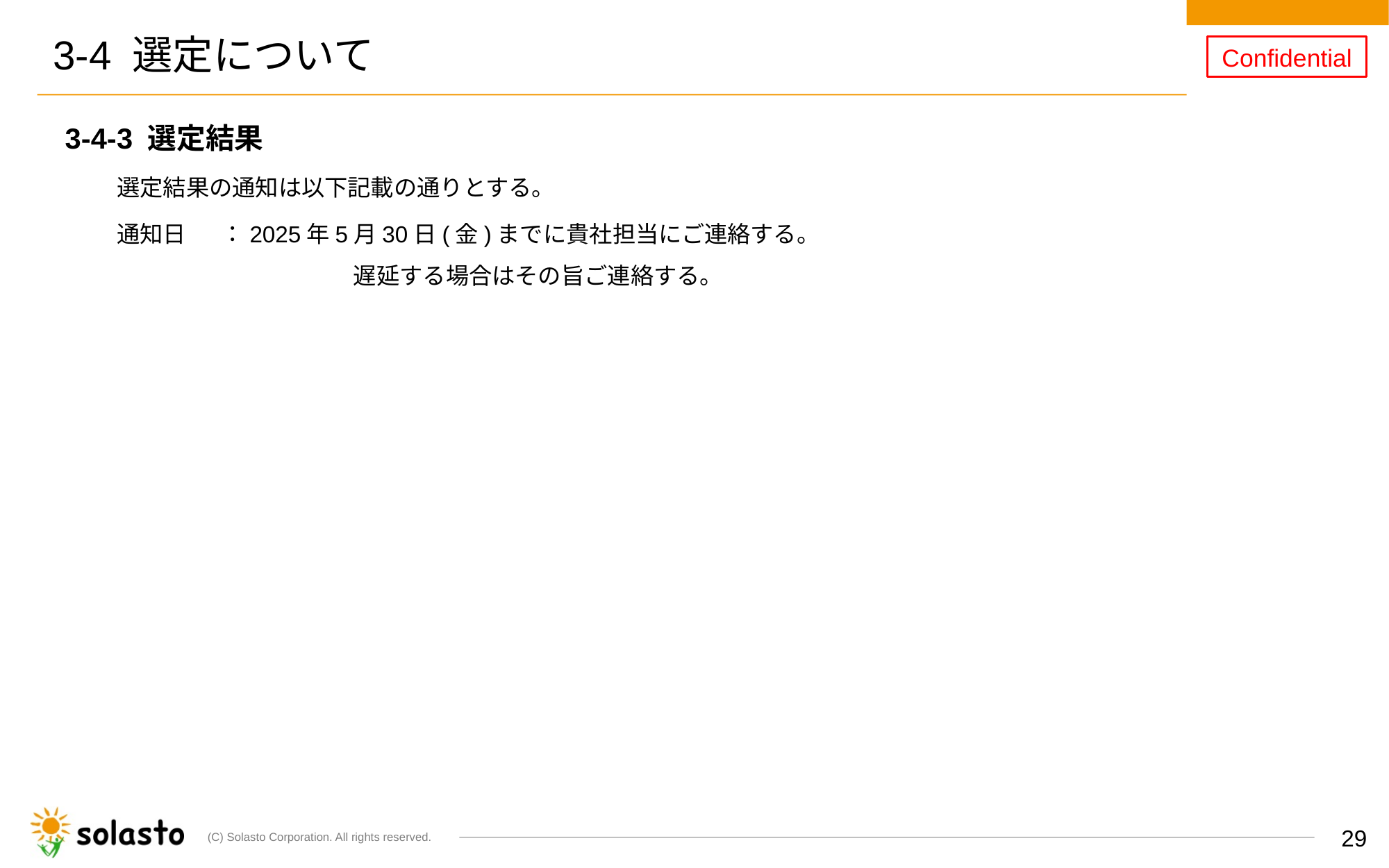

# 3-4 選定について
3-4-3 選定結果
選定結果の通知は以下記載の通りとする。
通知日	：2025年5月30日(金)までに貴社担当にご連絡する。
		　 遅延する場合はその旨ご連絡する。